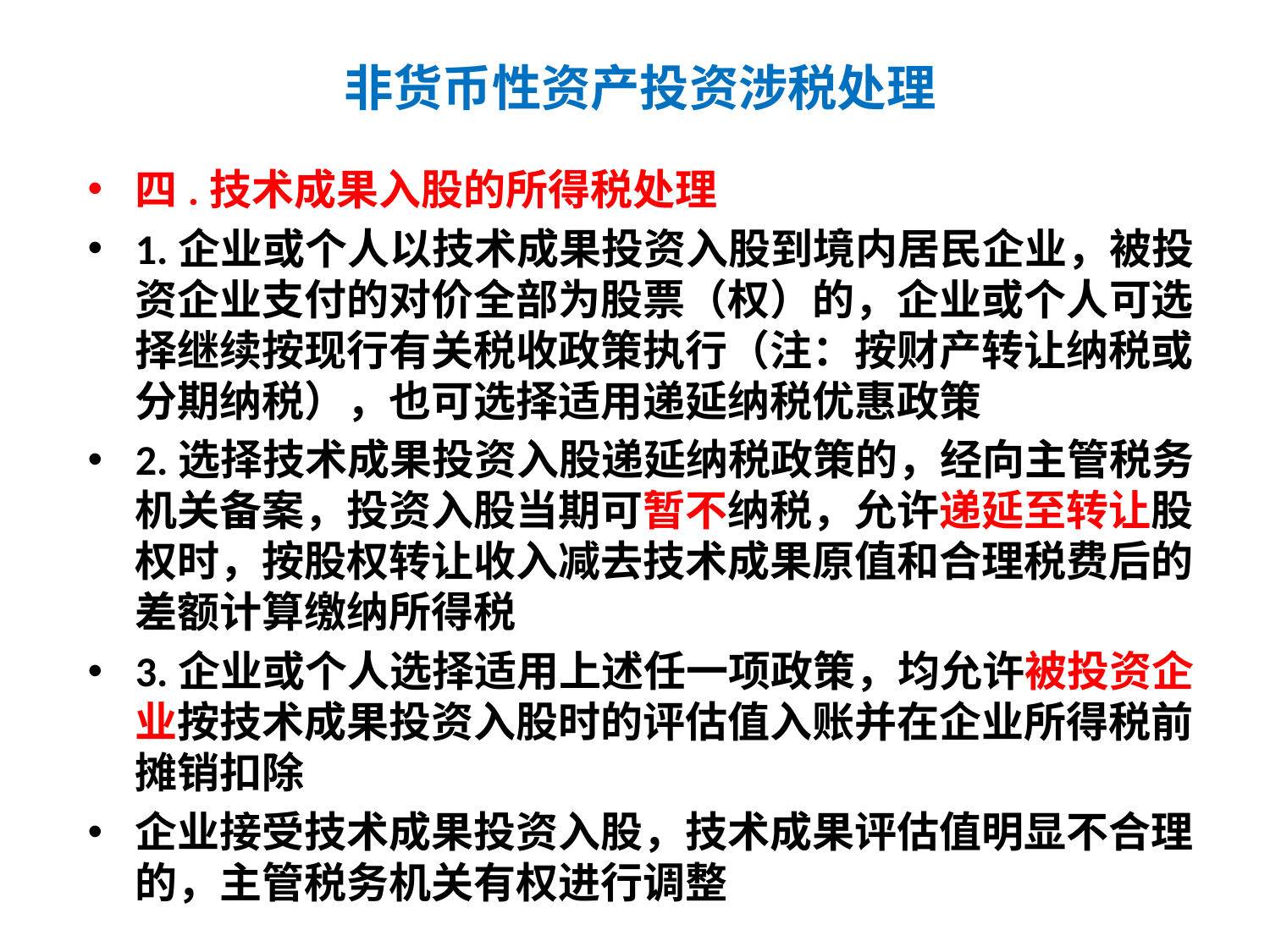

# 非货币性资产投资涉税处理
四.技术成果入股的所得税处理
1.企业或个人以技术成果投资入股到境内居民企业，被投资企业支付的对价全部为股票（权）的，企业或个人可选择继续按现行有关税收政策执行（注：按财产转让纳税或分期纳税），也可选择适用递延纳税优惠政策
2.选择技术成果投资入股递延纳税政策的，经向主管税务机关备案，投资入股当期可暂不纳税，允许递延至转让股权时，按股权转让收入减去技术成果原值和合理税费后的差额计算缴纳所得税
3.企业或个人选择适用上述任一项政策，均允许被投资企业按技术成果投资入股时的评估值入账并在企业所得税前摊销扣除
企业接受技术成果投资入股，技术成果评估值明显不合理的，主管税务机关有权进行调整